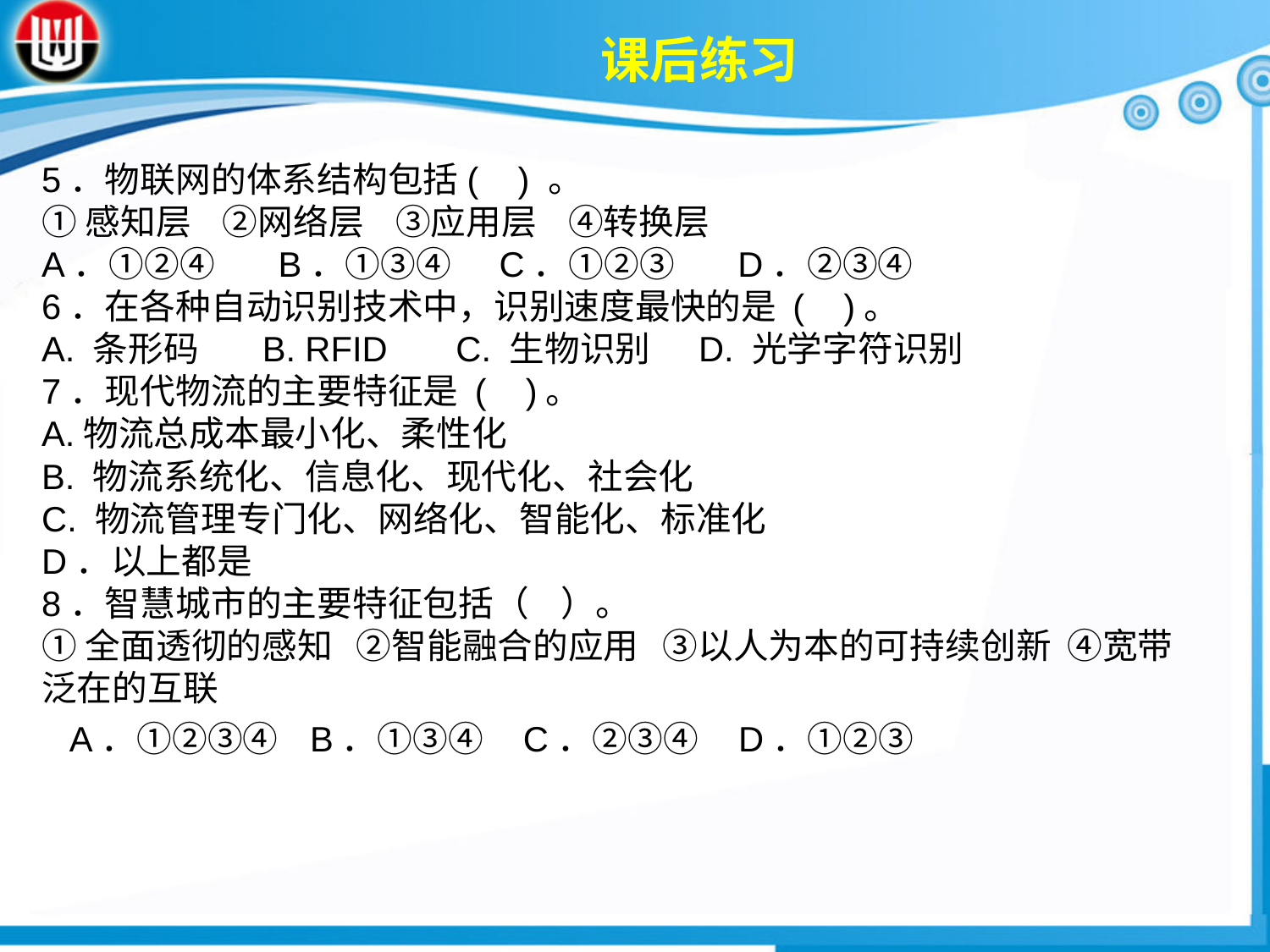

课后练习
5．物联网的体系结构包括(    ) 。①感知层    ②网络层    ③应用层    ④转换层A．①②④       B．①③④     C．①②③       D．②③④6．在各种自动识别技术中，识别速度最快的是 (    )。A. 条形码       B. RFID       C. 生物识别     D. 光学字符识别7．现代物流的主要特征是 (    )。A.物流总成本最小化、柔性化B. 物流系统化、信息化、现代化、社会化C. 物流管理专门化、网络化、智能化、标准化D．以上都是8．智慧城市的主要特征包括（    ）。①全面透彻的感知   ②智能融合的应用   ③以人为本的可持续创新  ④宽带泛在的互联A．①②③④   B．①③④    C．②③④    D．①②③